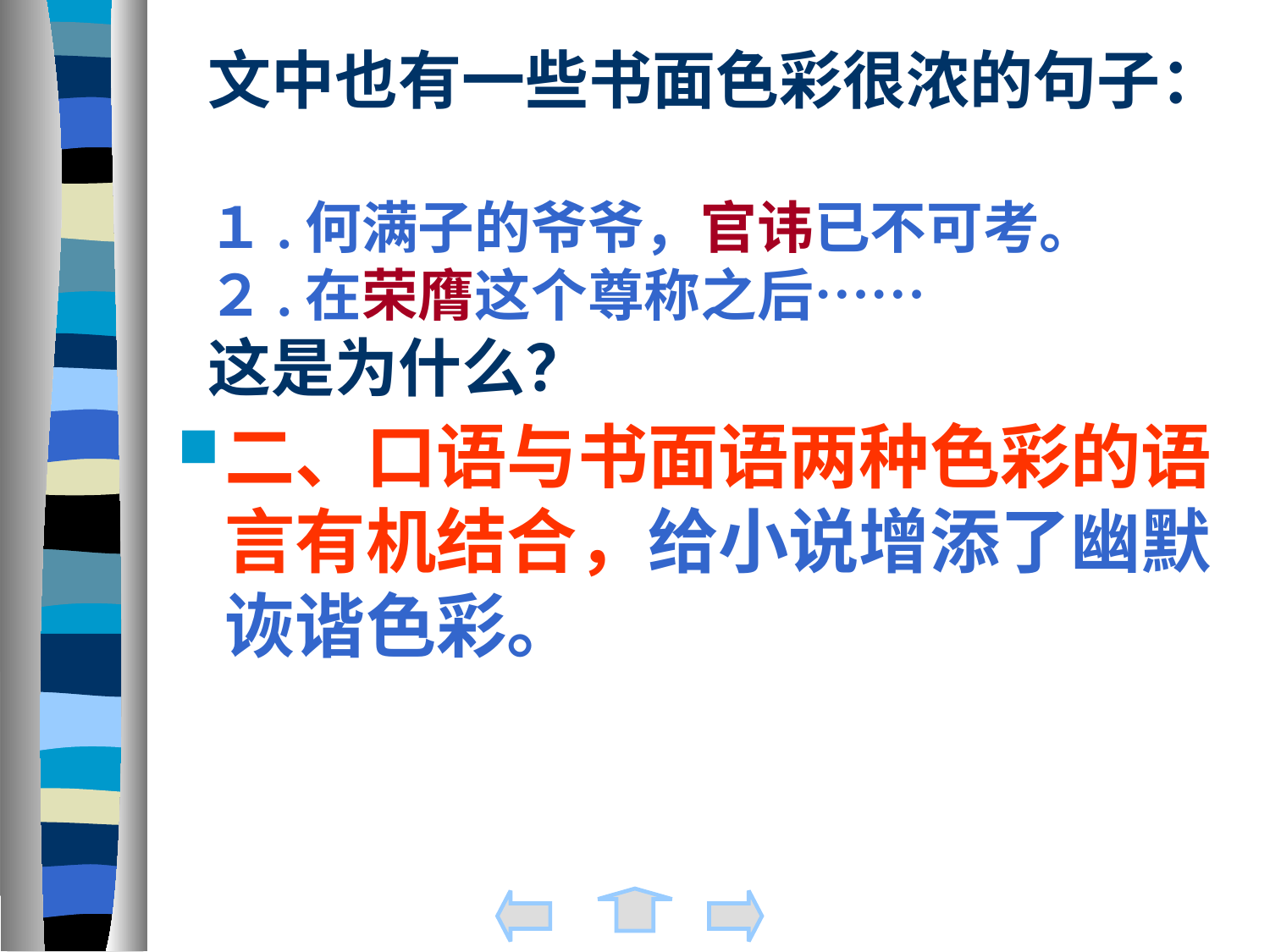

# 文中也有一些书面色彩很浓的句子： １.何满子的爷爷，官讳已不可考。 ２.在荣膺这个尊称之后…… 这是为什么？
二、口语与书面语两种色彩的语言有机结合，给小说增添了幽默诙谐色彩。